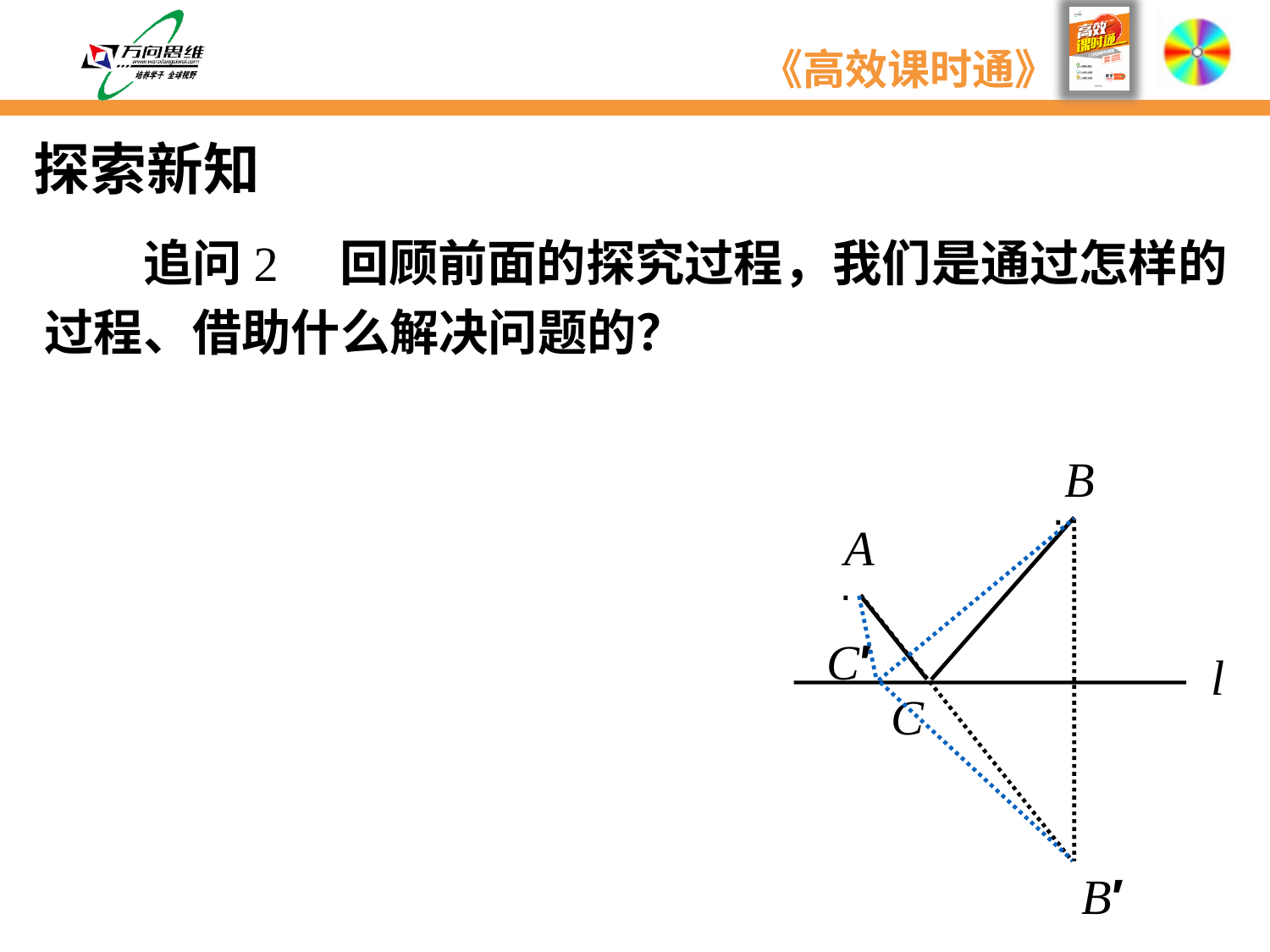

探索新知
　　追问2　回顾前面的探究过程，我们是通过怎样的
过程、借助什么解决问题的？
B
·
A
·
l

C
B′

C′